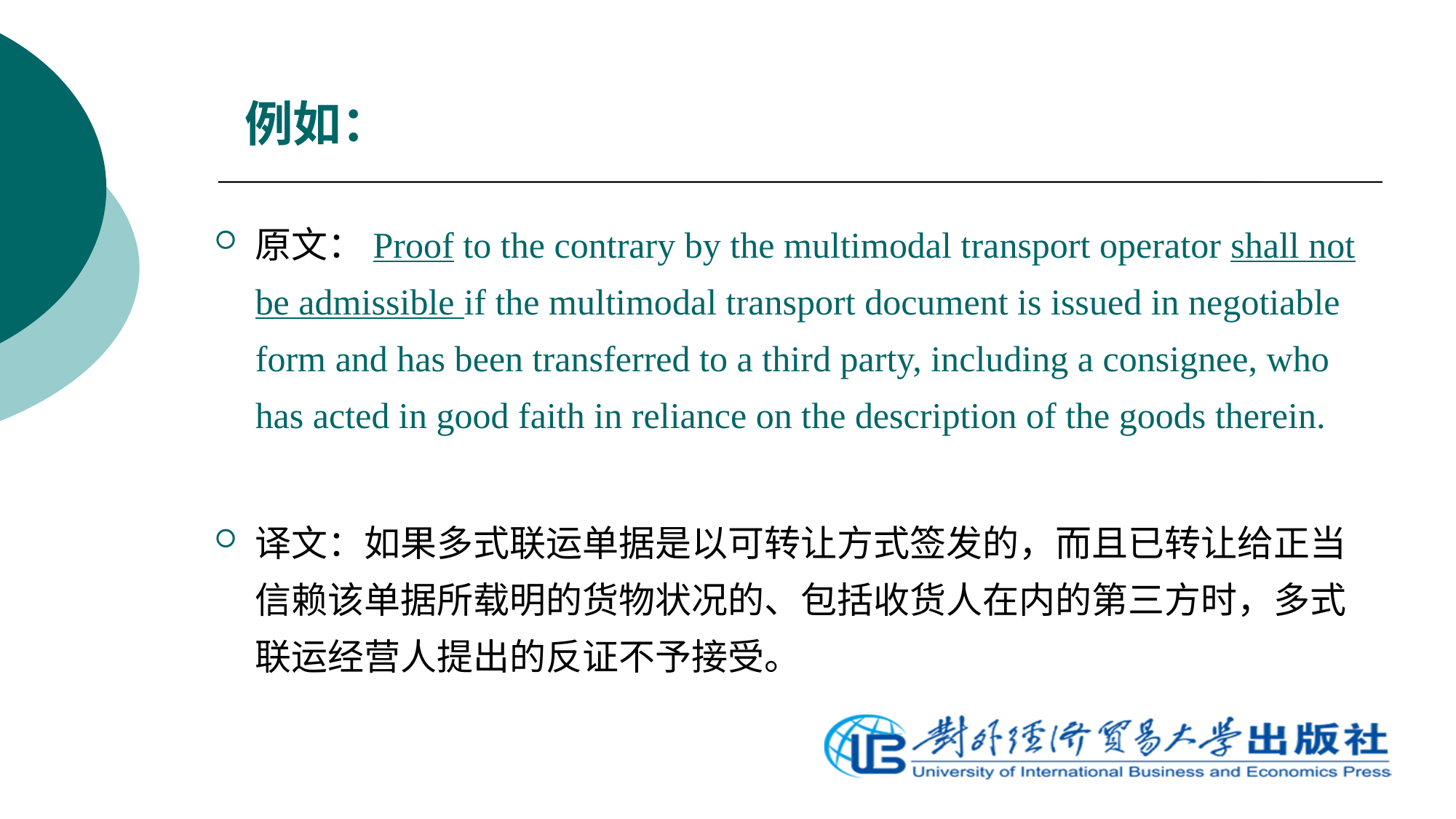

# 例如：
原文：Proof to the contrary by the multimodal transport operator shall not be admissible if the multimodal transport document is issued in negotiable form and has been transferred to a third party, including a consignee, who has acted in good faith in reliance on the description of the goods therein.

译文：如果多式联运单据是以可转让方式签发的，而且已转让给正当信赖该单据所载明的货物状况的、包括收货人在内的第三方时，多式联运经营人提出的反证不予接受。